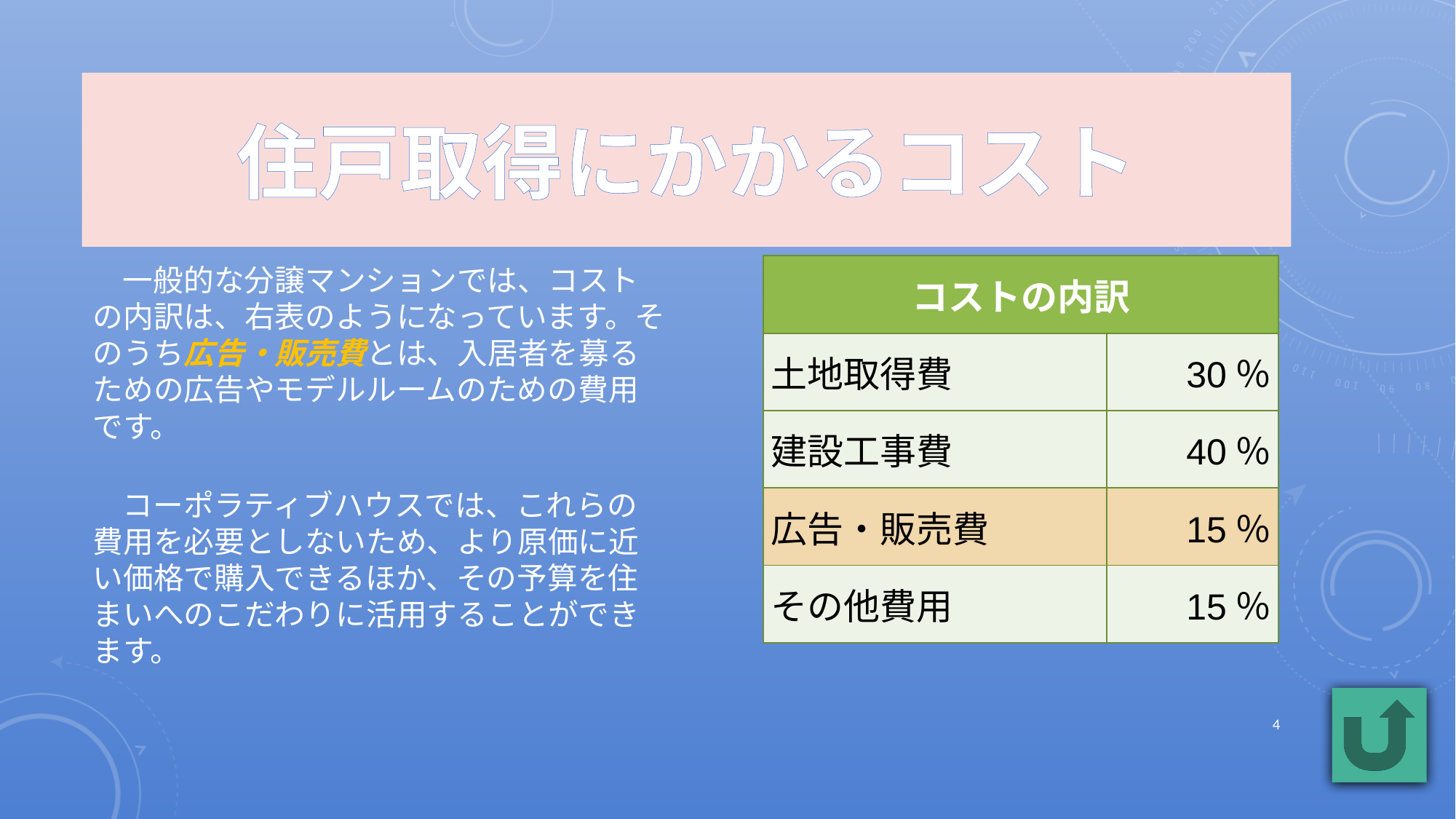

# 住戸取得にかかるコスト
一般的な分譲マンションでは、コストの内訳は、右表のようになっています。そのうち広告・販売費とは、入居者を募るための広告やモデルルームのための費用です。
コーポラティブハウスでは、これらの費用を必要としないため、より原価に近い価格で購入できるほか、その予算を住まいへのこだわりに活用することができます。
| コストの内訳 |  |
| --- | --- |
| 土地取得費 | 30％ |
| 建設工事費 | 40％ |
| 広告・販売費 | 15％ |
| その他費用 | 15％ |

4